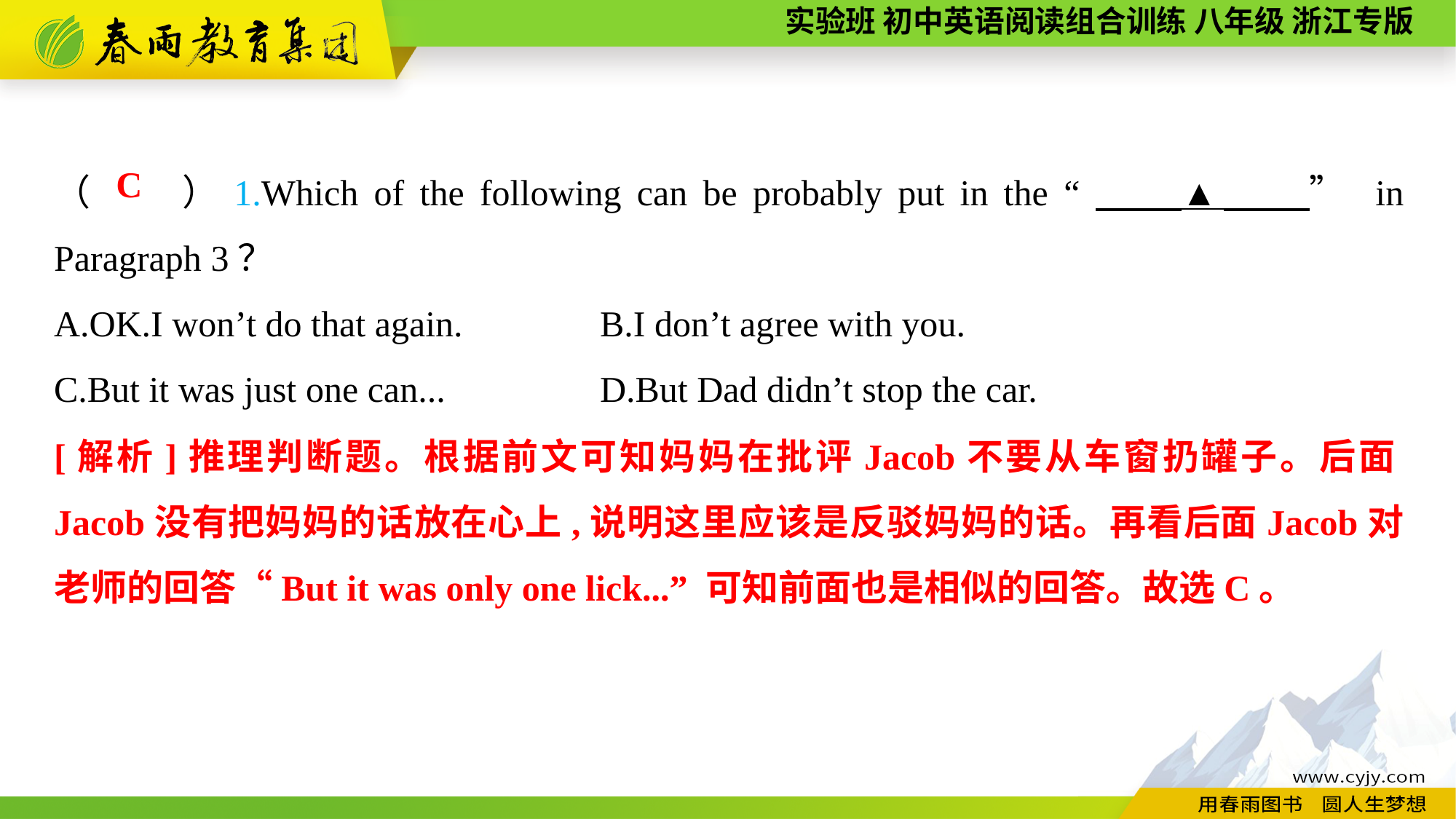

（　　）1.Which of the following can be probably put in the “　　▲　　” in Paragraph 3？
A.OK.I won’t do that again.		B.I don’t agree with you.
C.But it was just one can...		D.But Dad didn’t stop the car.
C
[解析]推理判断题。根据前文可知妈妈在批评Jacob不要从车窗扔罐子。后面Jacob没有把妈妈的话放在心上,说明这里应该是反驳妈妈的话。再看后面Jacob对老师的回答“But it was only one lick...” 可知前面也是相似的回答。故选C。